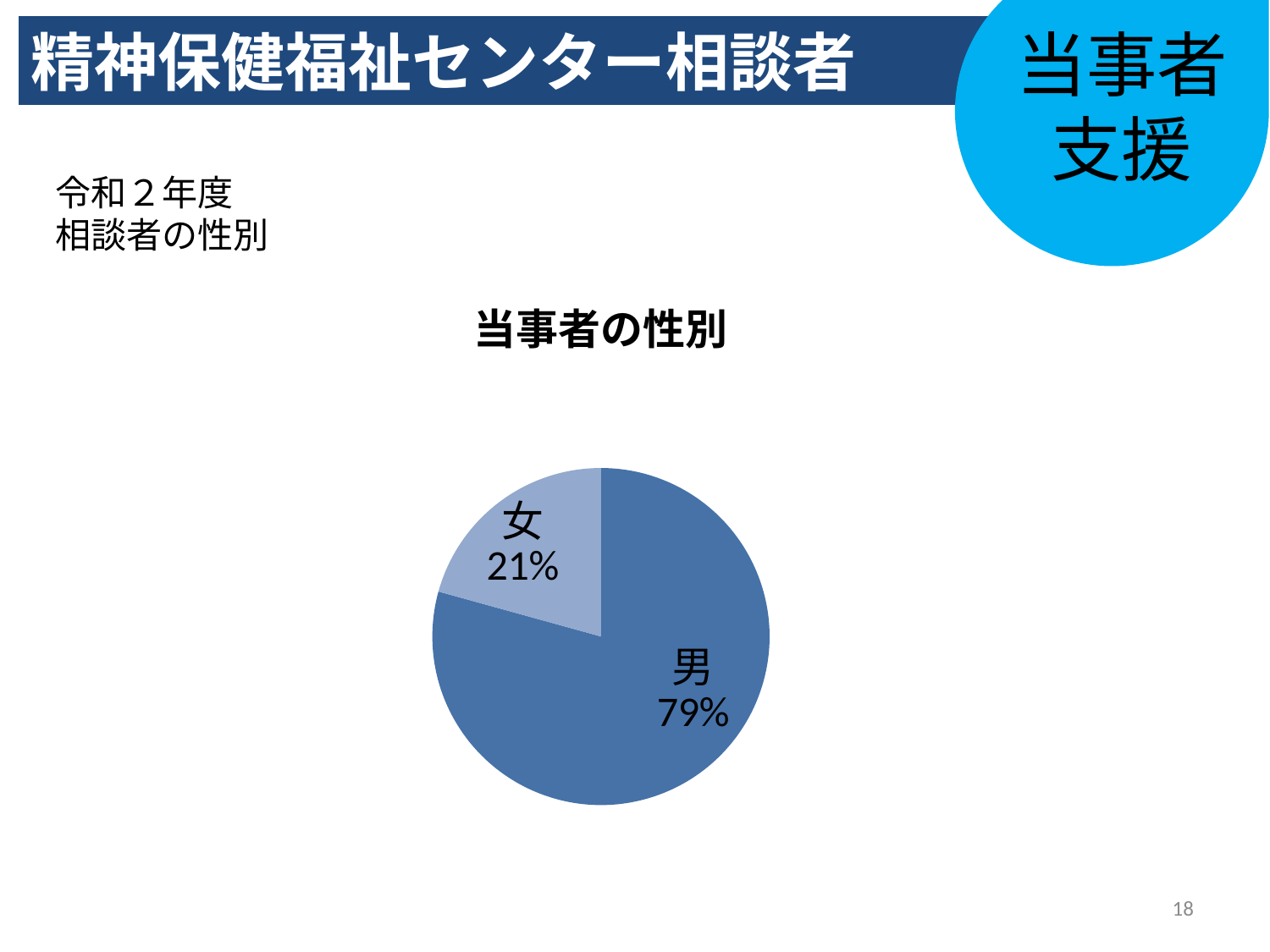

当事者
支援
精神保健福祉センター相談者
# 令和２年度 相談者の性別

### Chart: 当事者の性別

| Category | 件数 | % |
|---|---|---|
| 男 | 180.0 | 79.0 |
| 女 | 47.0 | 21.0 |

### Chart

| Category |
|---|
18